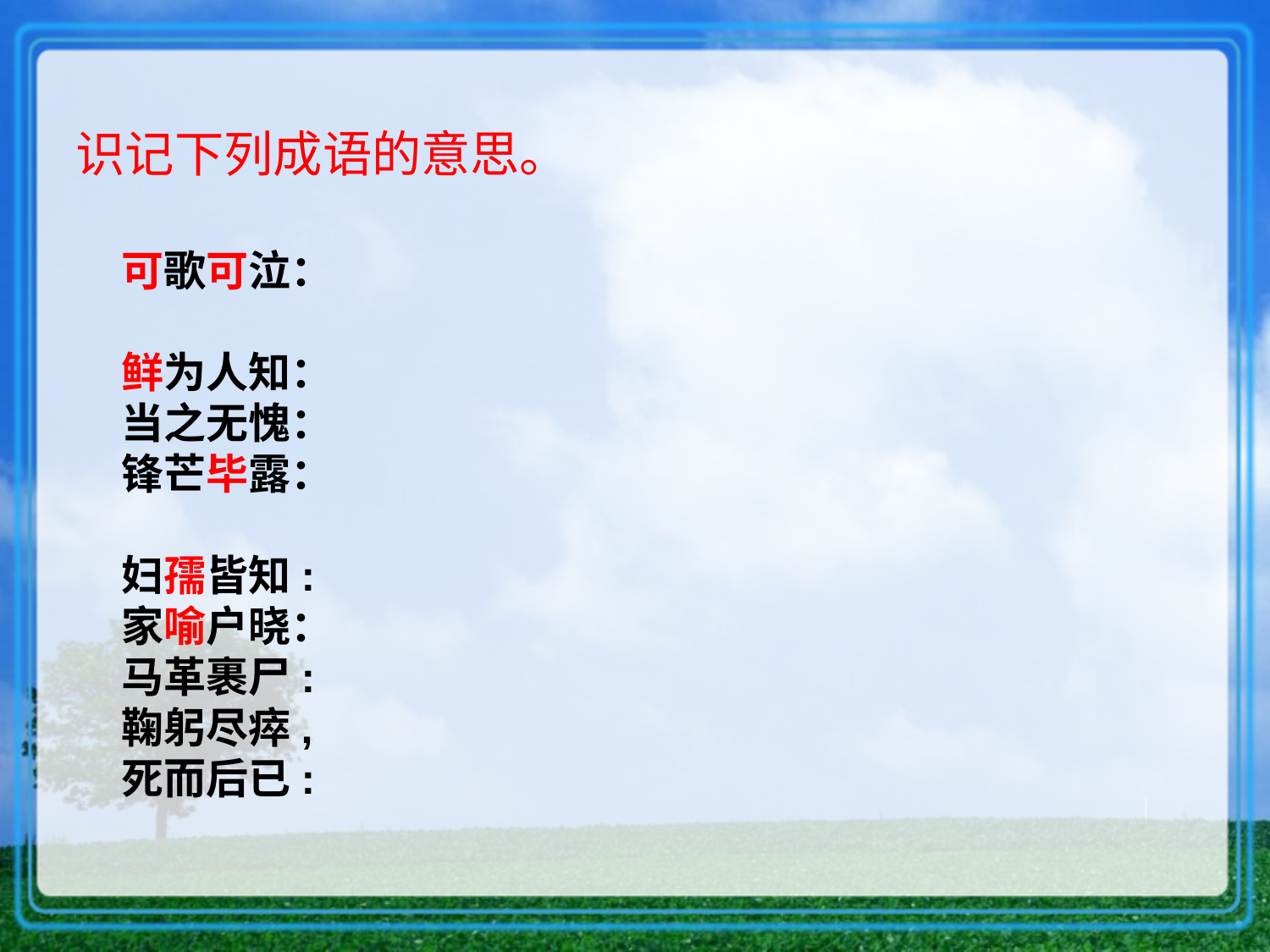

识记下列成语的意思。

可歌可泣：

鲜为人知：
当之无愧：
锋芒毕露：

妇孺皆知:
家喻户晓：
马革裹尸:
鞠躬尽瘁,死而后已: